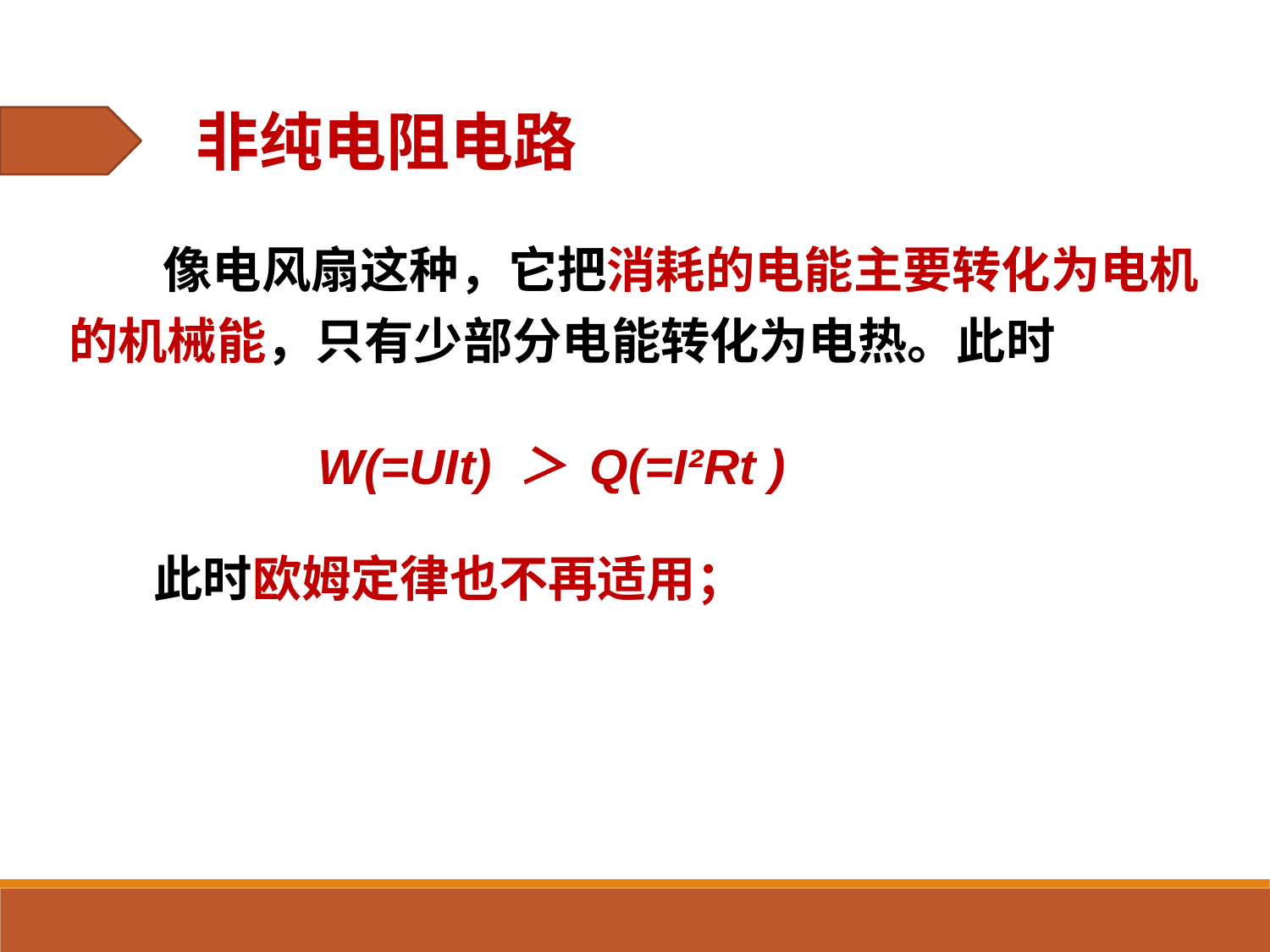

非纯电阻电路

　    像电风扇这种，它把消耗的电能主要转化为电机的机械能，只有少部分电能转化为电热。此时

W(=UIt) ＞ Q(=I²Rt )
此时欧姆定律也不再适用；